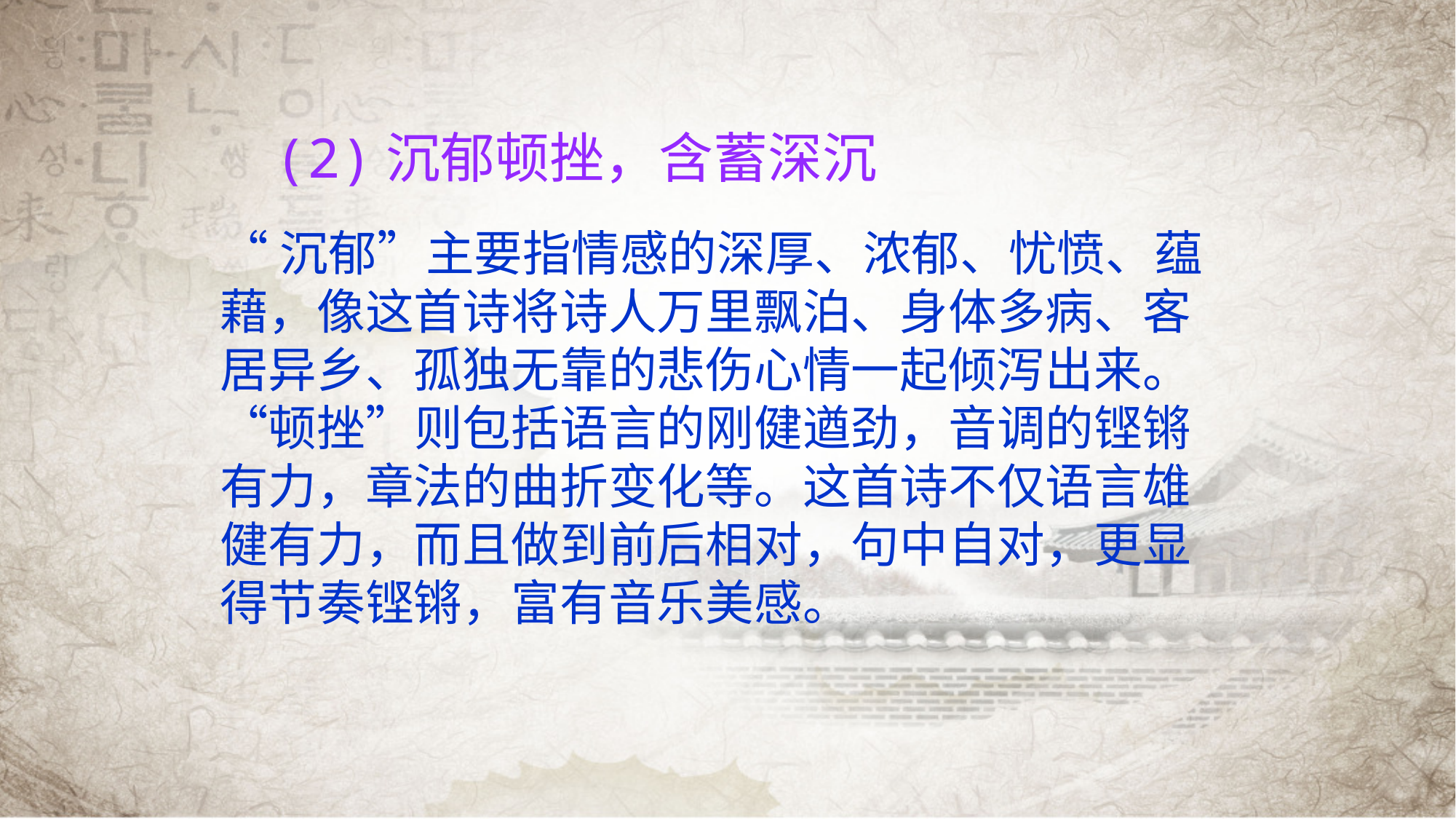

(2)沉郁顿挫，含蓄深沉

“沉郁”主要指情感的深厚、浓郁、忧愤、蕴藉，像这首诗将诗人万里飘泊、身体多病、客居异乡、孤独无靠的悲伤心情一起倾泻出来。“顿挫”则包括语言的刚健遒劲，音调的铿锵有力，章法的曲折变化等。这首诗不仅语言雄健有力，而且做到前后相对，句中自对，更显得节奏铿锵，富有音乐美感。